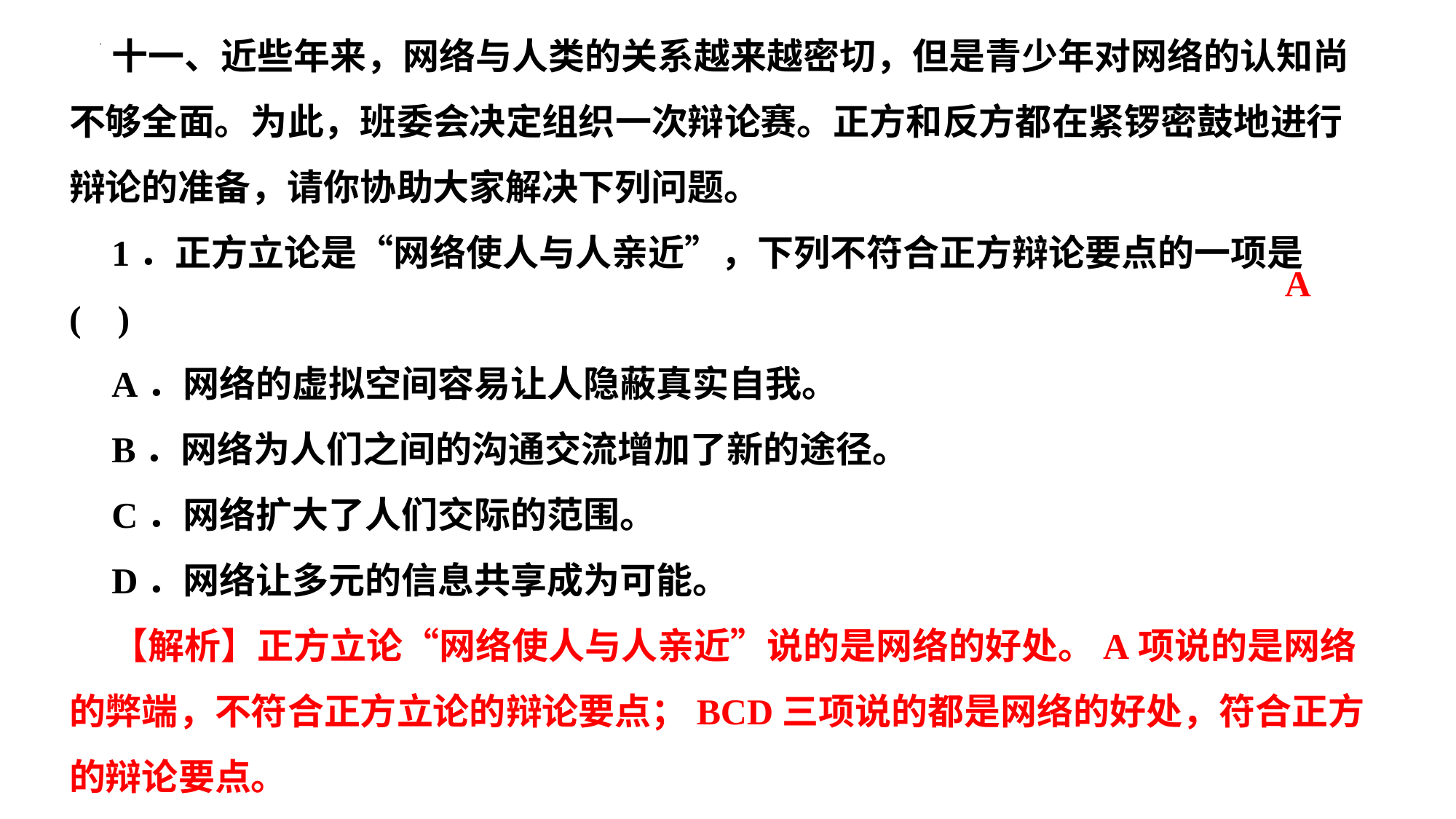

十一、近些年来，网络与人类的关系越来越密切，但是青少年对网络的认知尚不够全面。为此，班委会决定组织一次辩论赛。正方和反方都在紧锣密鼓地进行辩论的准备，请你协助大家解决下列问题。
1．正方立论是“网络使人与人亲近”，下列不符合正方辩论要点的一项是(    )
A．网络的虚拟空间容易让人隐蔽真实自我。
B．网络为人们之间的沟通交流增加了新的途径。
C．网络扩大了人们交际的范围。
D．网络让多元的信息共享成为可能。
【解析】正方立论“网络使人与人亲近”说的是网络的好处。A项说的是网络的弊端，不符合正方立论的辩论要点；BCD三项说的都是网络的好处，符合正方的辩论要点。
A